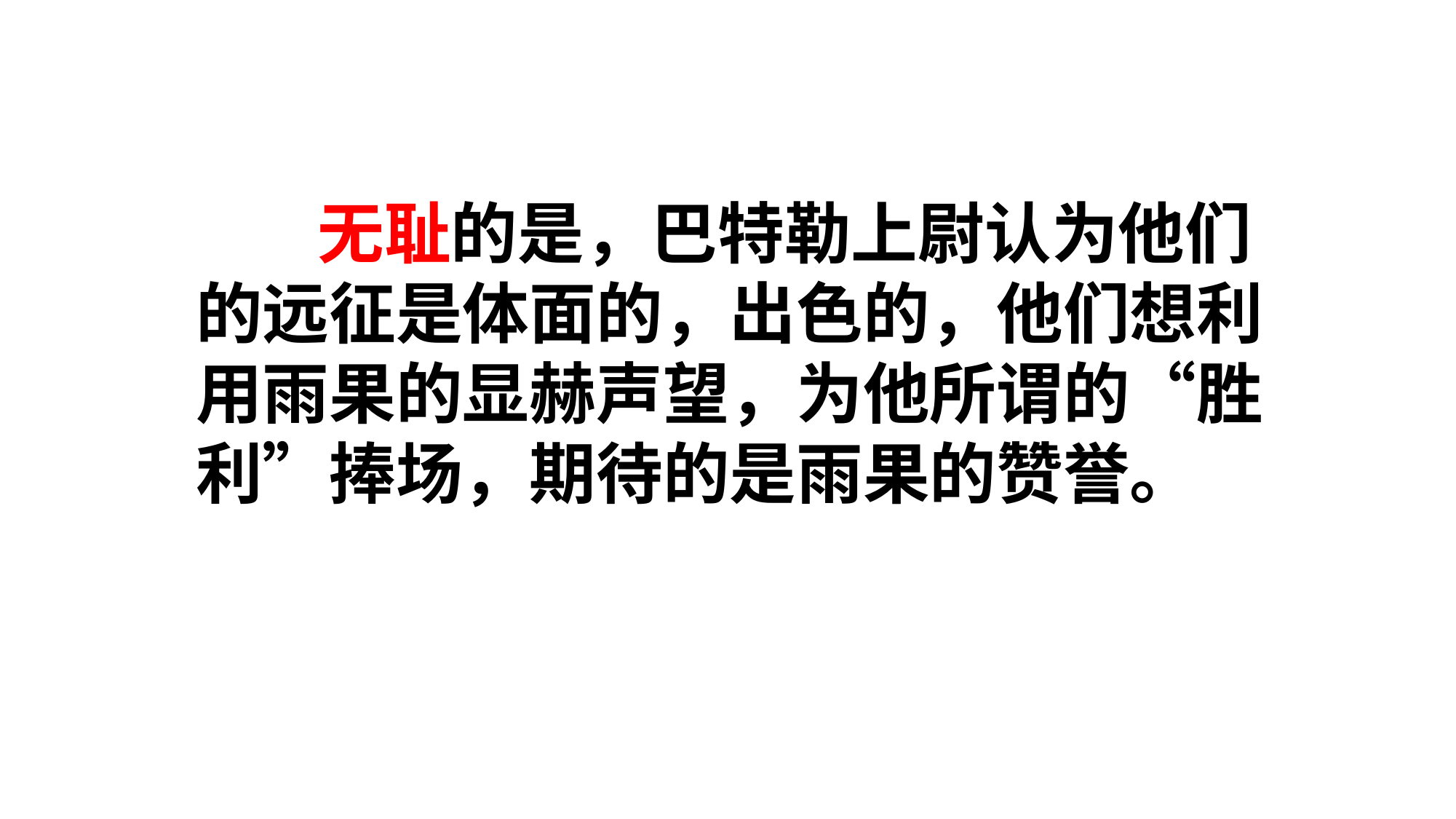

无耻的是，巴特勒上尉认为他们的远征是体面的，出色的，他们想利用雨果的显赫声望，为他所谓的“胜利”捧场，期待的是雨果的赞誉。